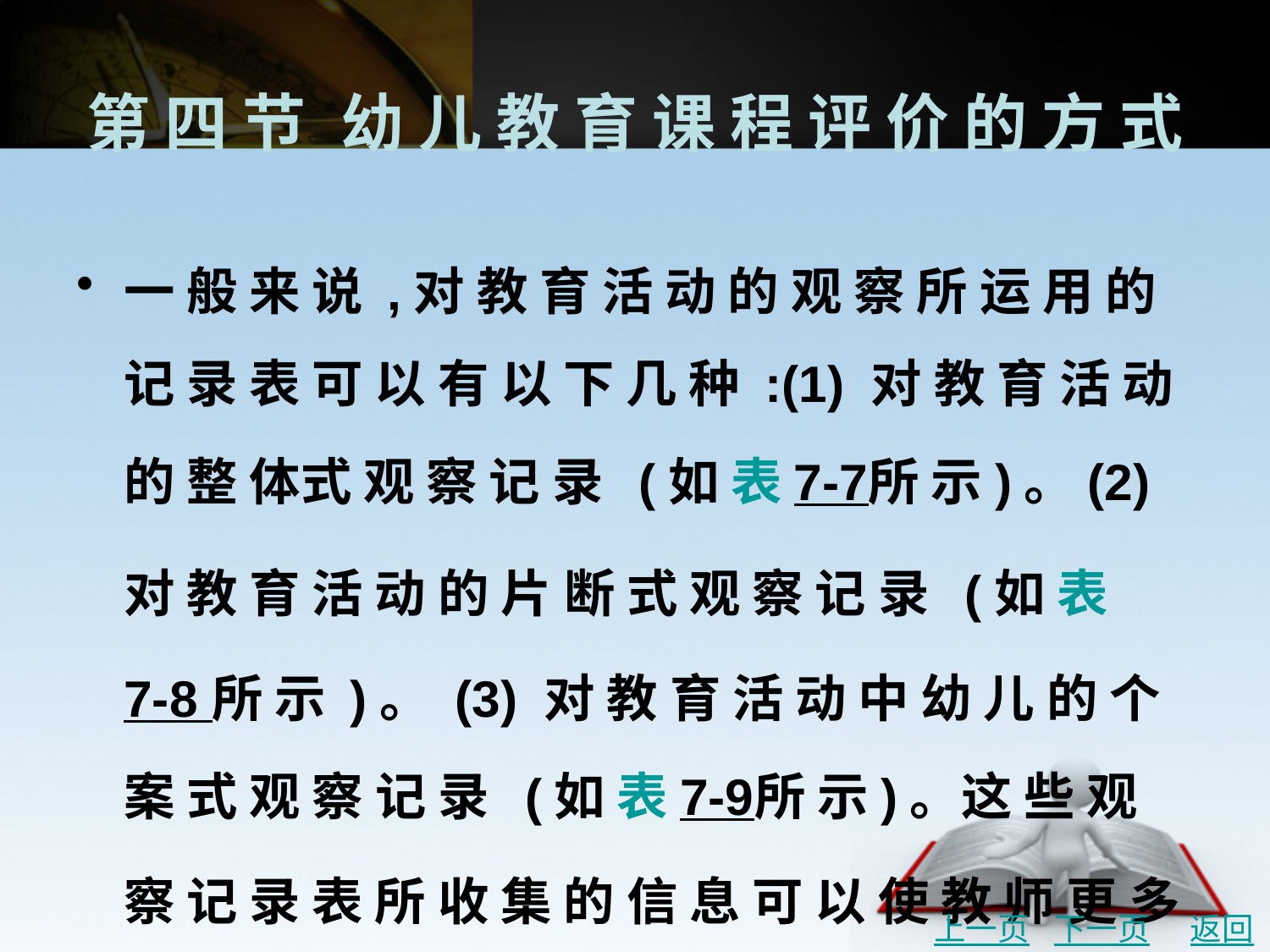

# 第 四 节	幼 儿 教 育 课 程 评 价 的 方 式
一 般 来 说 ,对 教 育 活 动 的 观 察 所 运 用 的 记 录 表 可 以 有 以 下 几 种 :(1) 对 教 育 活 动 的 整 体式 观 察 记 录  (如 表 7-7所 示)。(2) 对 教 育 活 动 的 片 断 式 观 察 记 录  (如 表 7-8 所 示 )。 (3) 对 教 育 活 动 中 幼 儿 的 个 案 式 观 察 记 录  (如 表 7-9所 示)。这 些 观 察 记 录 表 所 收 集 的 信 息 可 以 使 教 师 更 多 、更 深 入 地 了 解 活 动 中 的 儿 童 群 体 和 儿 童 个 体 ,并 在 自 我 反 思 和 分 析 评 价 的 基 础 上 促 进 对 其 教 育 活 动 的 指 导 。

上一页
下一页
返回